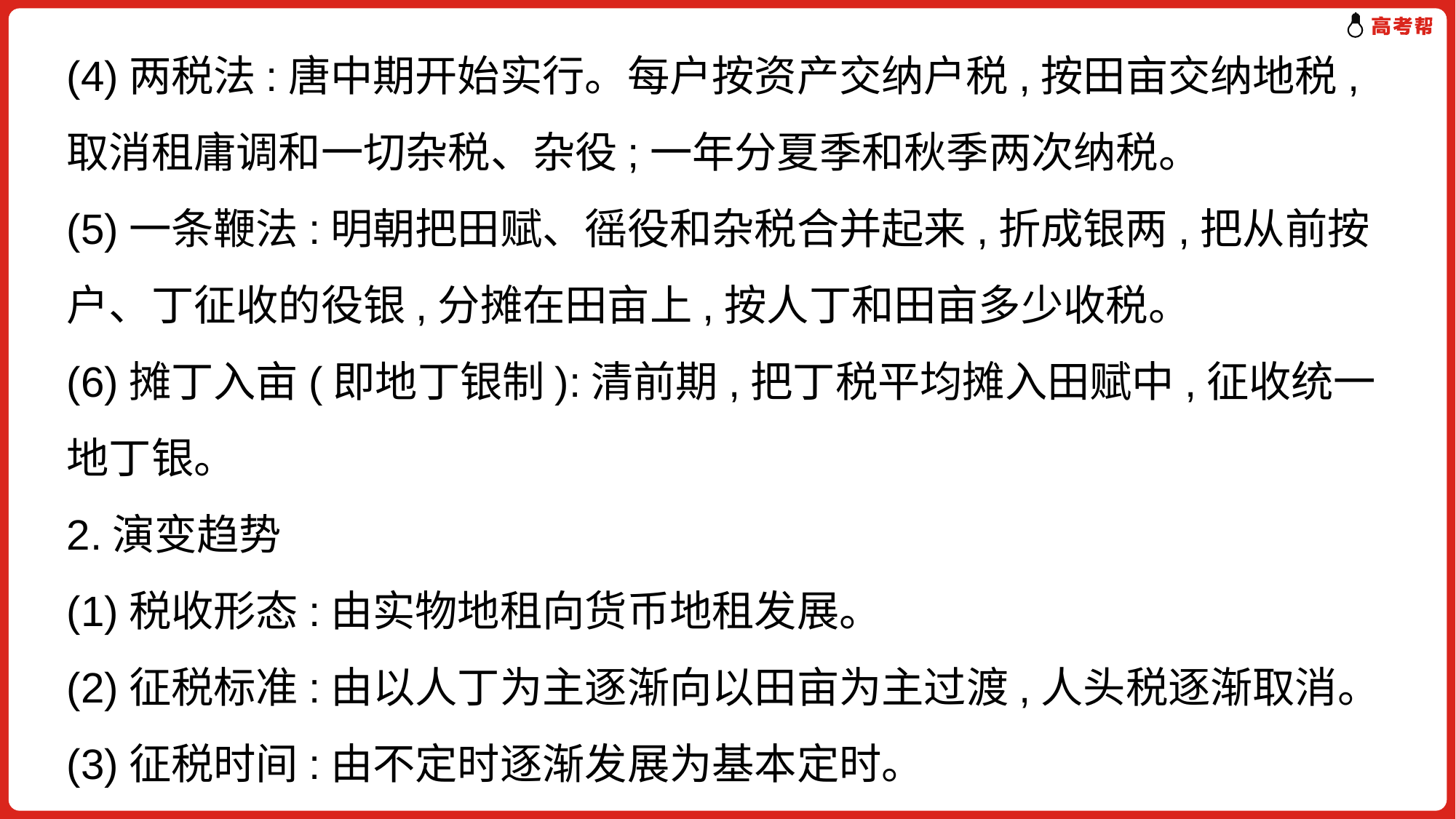

(4)两税法:唐中期开始实行。每户按资产交纳户税,按田亩交纳地税,取消租庸调和一切杂税、杂役;一年分夏季和秋季两次纳税。
(5)一条鞭法:明朝把田赋、徭役和杂税合并起来,折成银两,把从前按户、丁征收的役银,分摊在田亩上,按人丁和田亩多少收税。
(6)摊丁入亩(即地丁银制):清前期,把丁税平均摊入田赋中,征收统一地丁银。
2.演变趋势
(1)税收形态:由实物地租向货币地租发展。
(2)征税标准:由以人丁为主逐渐向以田亩为主过渡,人头税逐渐取消。
(3)征税时间:由不定时逐渐发展为基本定时。